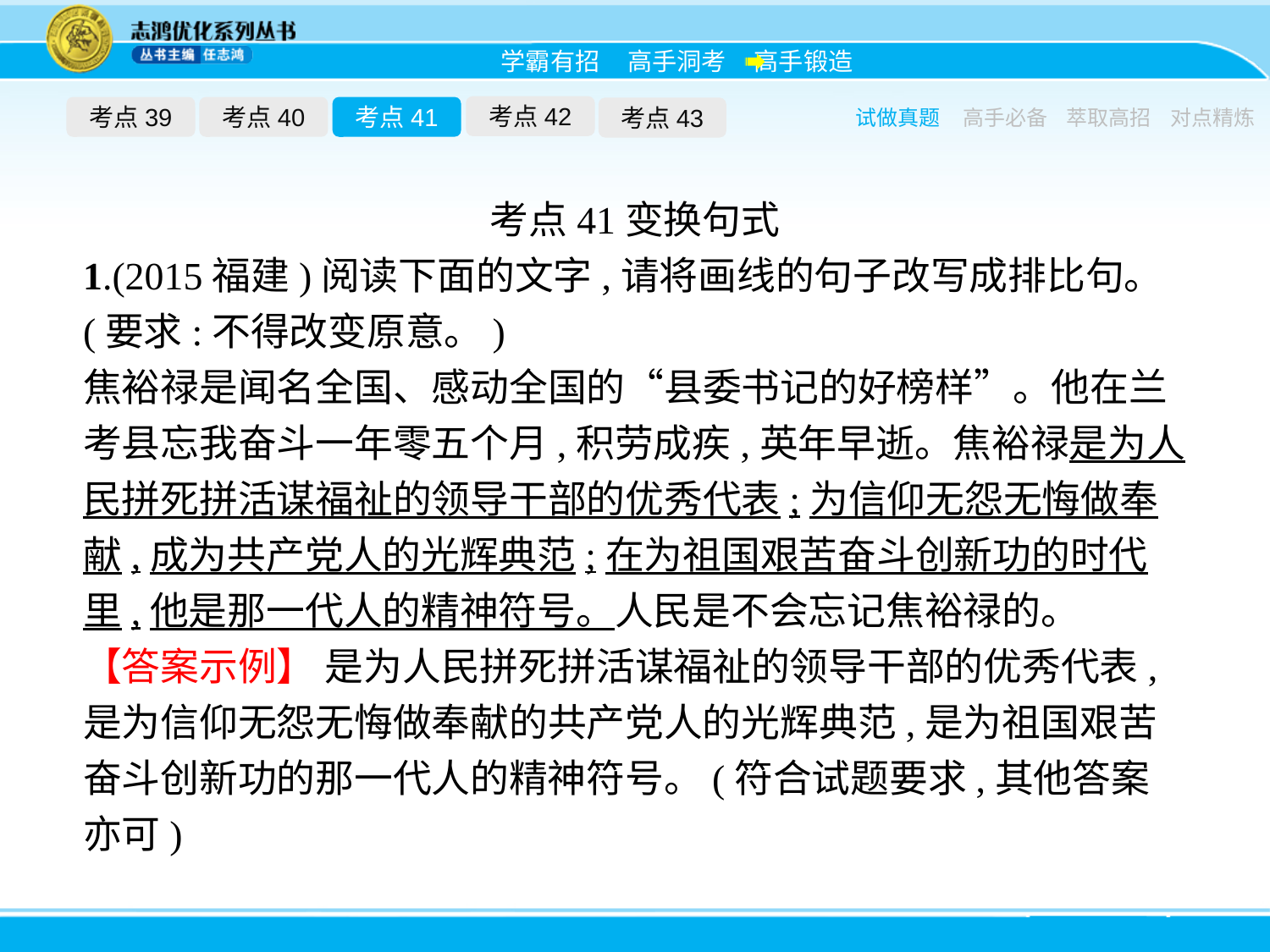

考点42
考点39
考点40
考点41
考点43
试做真题
高手必备
萃取高招
对点精炼
考点41变换句式
1.(2015福建)阅读下面的文字,请将画线的句子改写成排比句。(要求:不得改变原意。)
焦裕禄是闻名全国、感动全国的“县委书记的好榜样”。他在兰考县忘我奋斗一年零五个月,积劳成疾,英年早逝。焦裕禄是为人民拼死拼活谋福祉的领导干部的优秀代表;为信仰无怨无悔做奉献,成为共产党人的光辉典范;在为祖国艰苦奋斗创新功的时代里,他是那一代人的精神符号。人民是不会忘记焦裕禄的。
【答案示例】 是为人民拼死拼活谋福祉的领导干部的优秀代表,是为信仰无怨无悔做奉献的共产党人的光辉典范,是为祖国艰苦奋斗创新功的那一代人的精神符号。(符合试题要求,其他答案亦可)